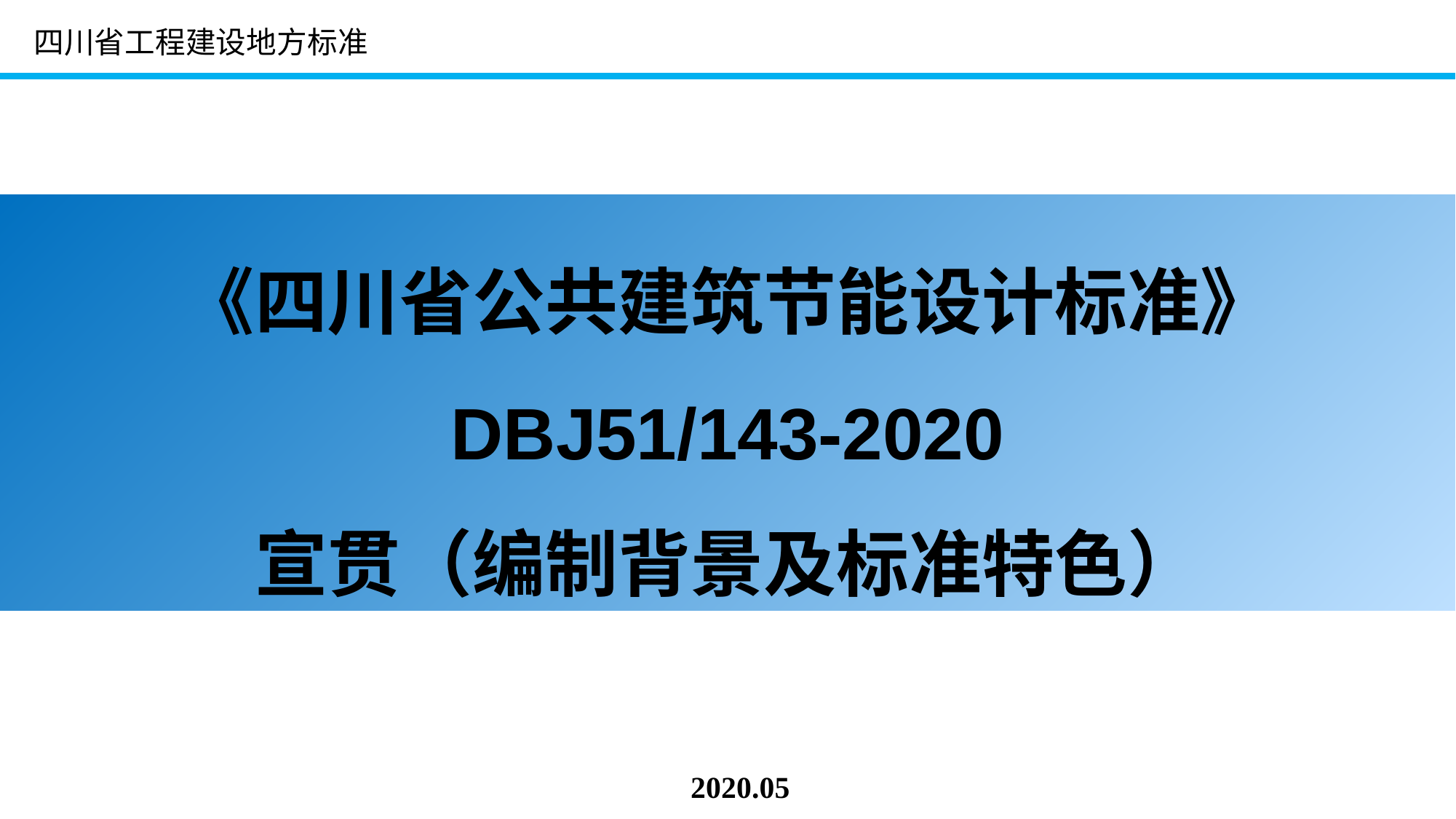

四川省工程建设地方标准
# 《四川省公共建筑节能设计标准》 DBJ51/143-2020 宣贯（编制背景及标准特色）
2020.05